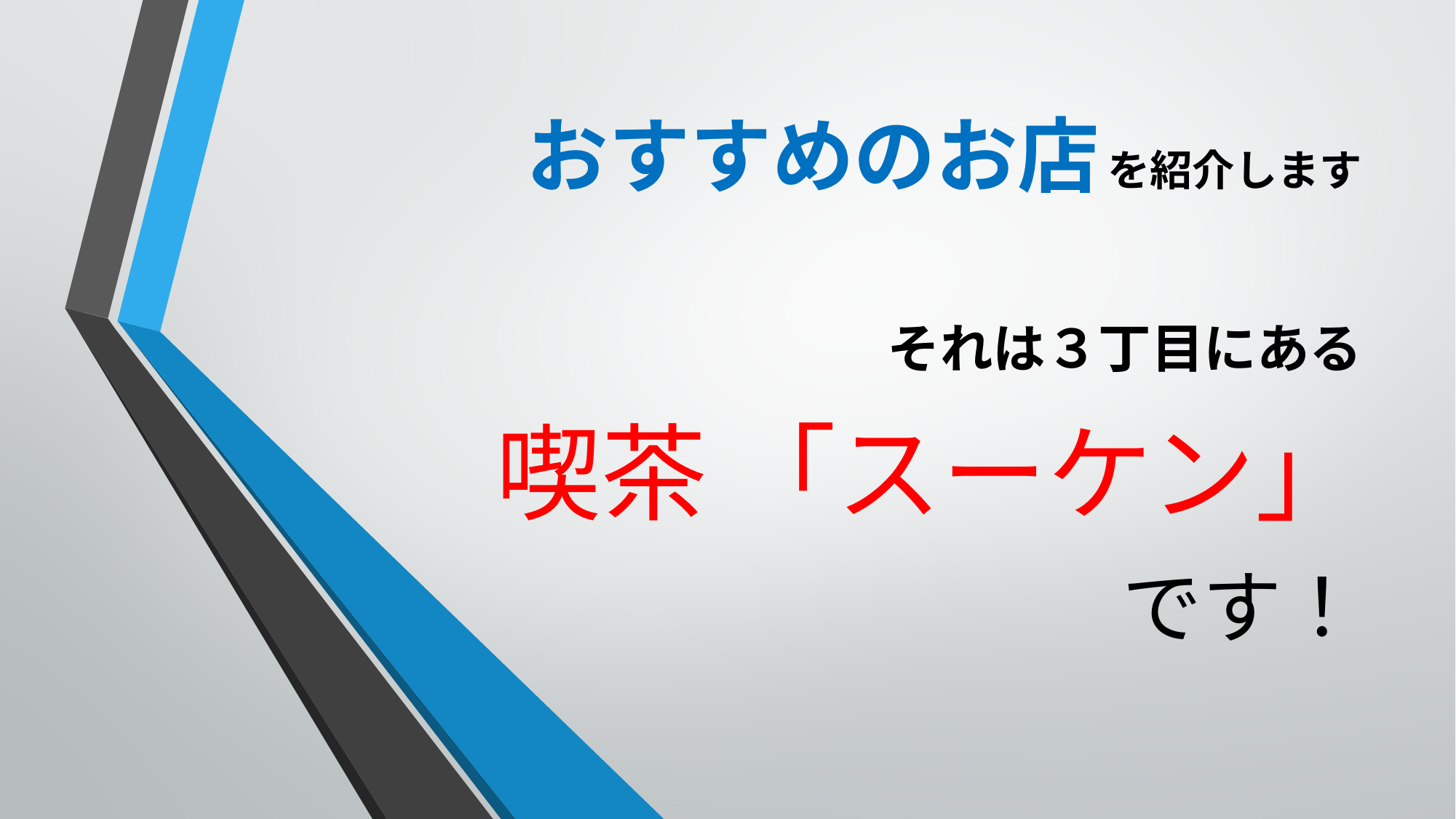

# おすすめのお店 を紹介します
それは３丁目にある
喫茶 「スーケン」
です！